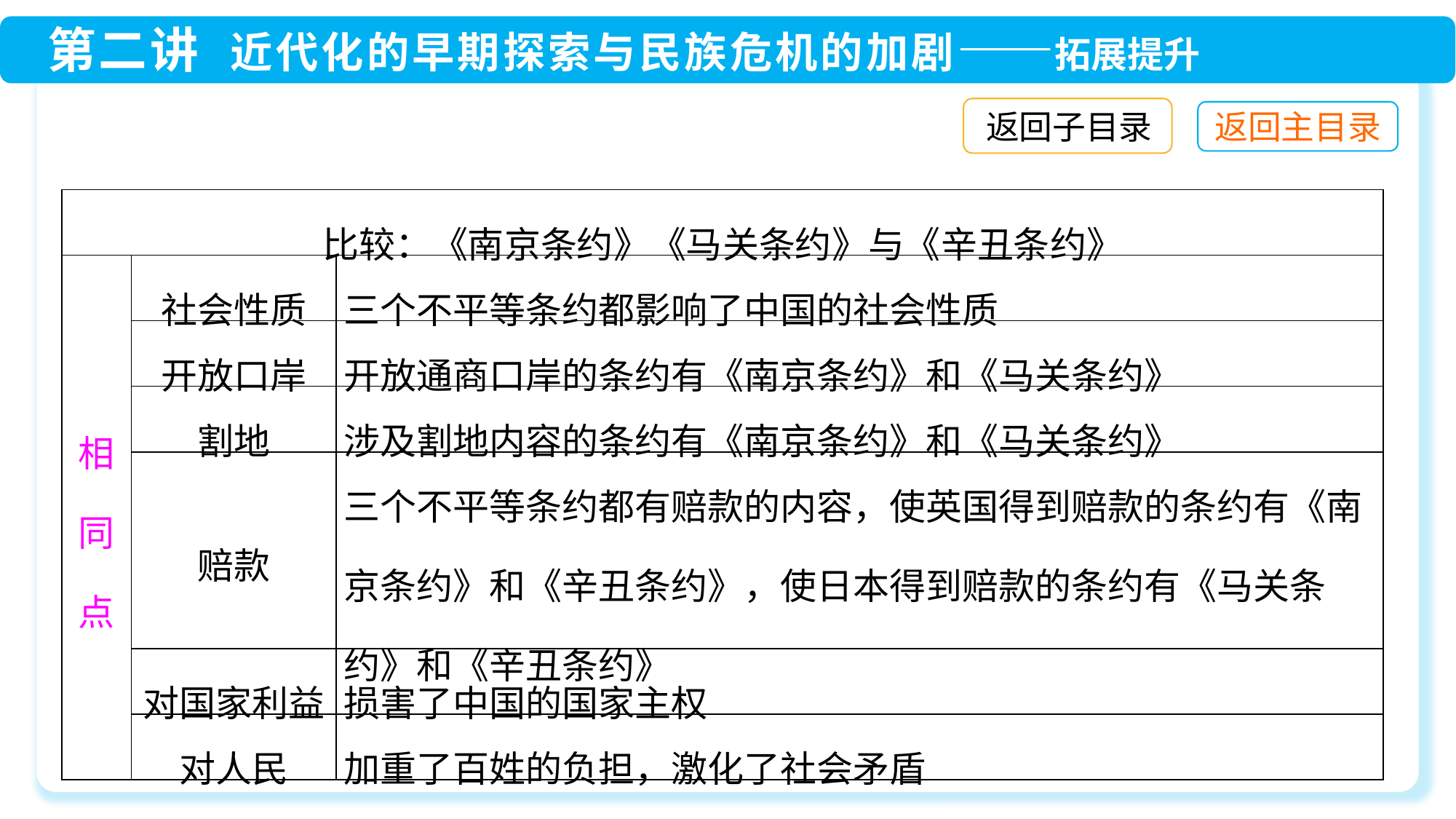

返回子目录
| 比较：《南京条约》《马关条约》与《辛丑条约》 |  |  |
| --- | --- | --- |
| 相同点 | 社会性质 | 三个不平等条约都影响了中国的社会性质 |
|  | 开放口岸 | 开放通商口岸的条约有《南京条约》和《马关条约》 |
|  | 割地 | 涉及割地内容的条约有《南京条约》和《马关条约》 |
|  | 赔款 | 三个不平等条约都有赔款的内容，使英国得到赔款的条约有《南京条约》和《辛丑条约》，使日本得到赔款的条约有《马关条约》和《辛丑条约》 |
|  | 对国家利益 | 损害了中国的国家主权 |
|  | 对人民 | 加重了百姓的负担，激化了社会矛盾 |